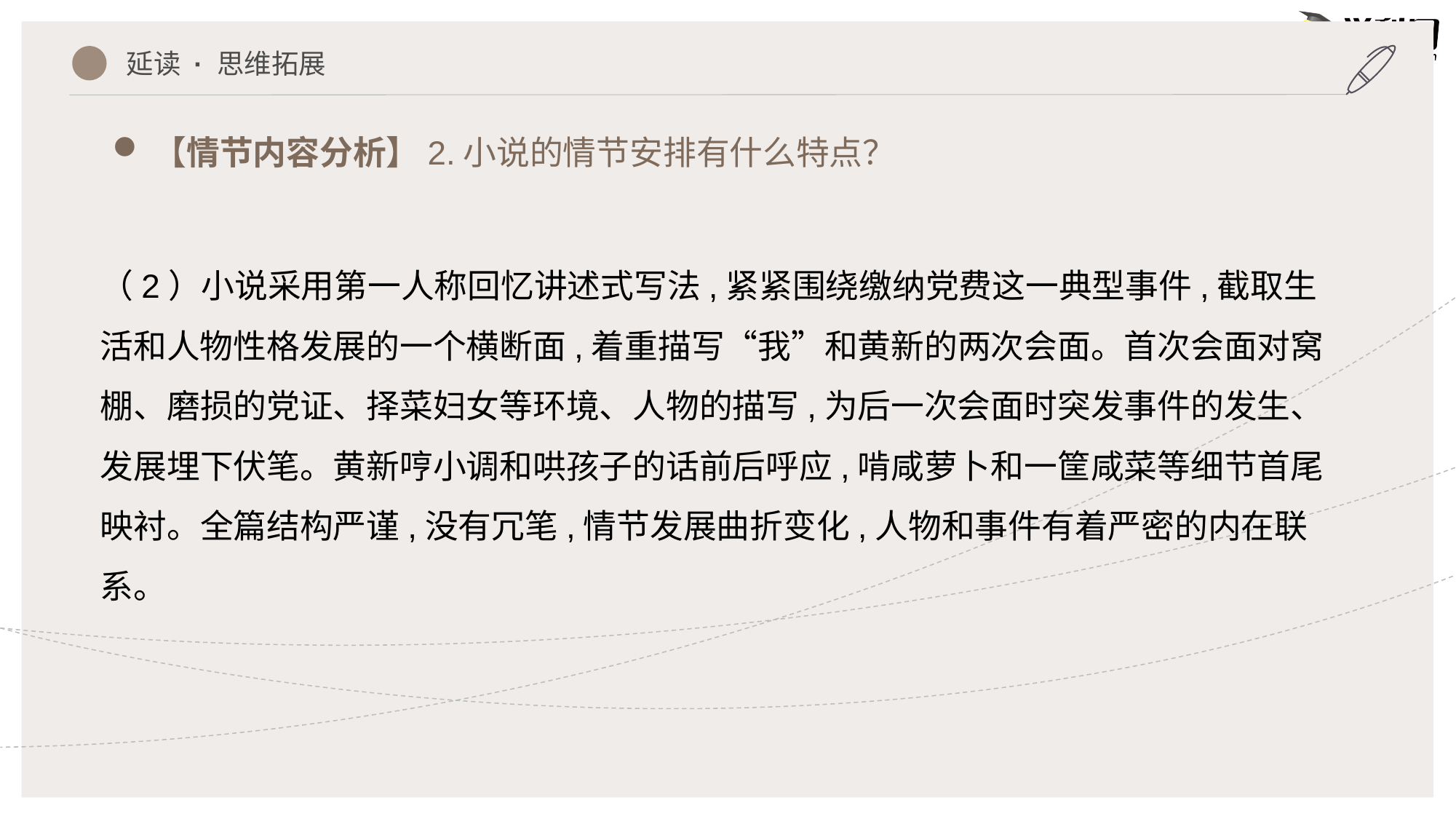

延读 · 思维拓展

【情节内容分析】2.小说的情节安排有什么特点？
（2）小说采用第一人称回忆讲述式写法,紧紧围绕缴纳党费这一典型事件,截取生活和人物性格发展的一个横断面,着重描写“我”和黄新的两次会面。首次会面对窝棚、磨损的党证、择菜妇女等环境、人物的描写,为后一次会面时突发事件的发生、发展埋下伏笔。黄新哼小调和哄孩子的话前后呼应,啃咸萝卜和一筐咸菜等细节首尾映衬。全篇结构严谨,没有冗笔,情节发展曲折变化,人物和事件有着严密的内在联系。